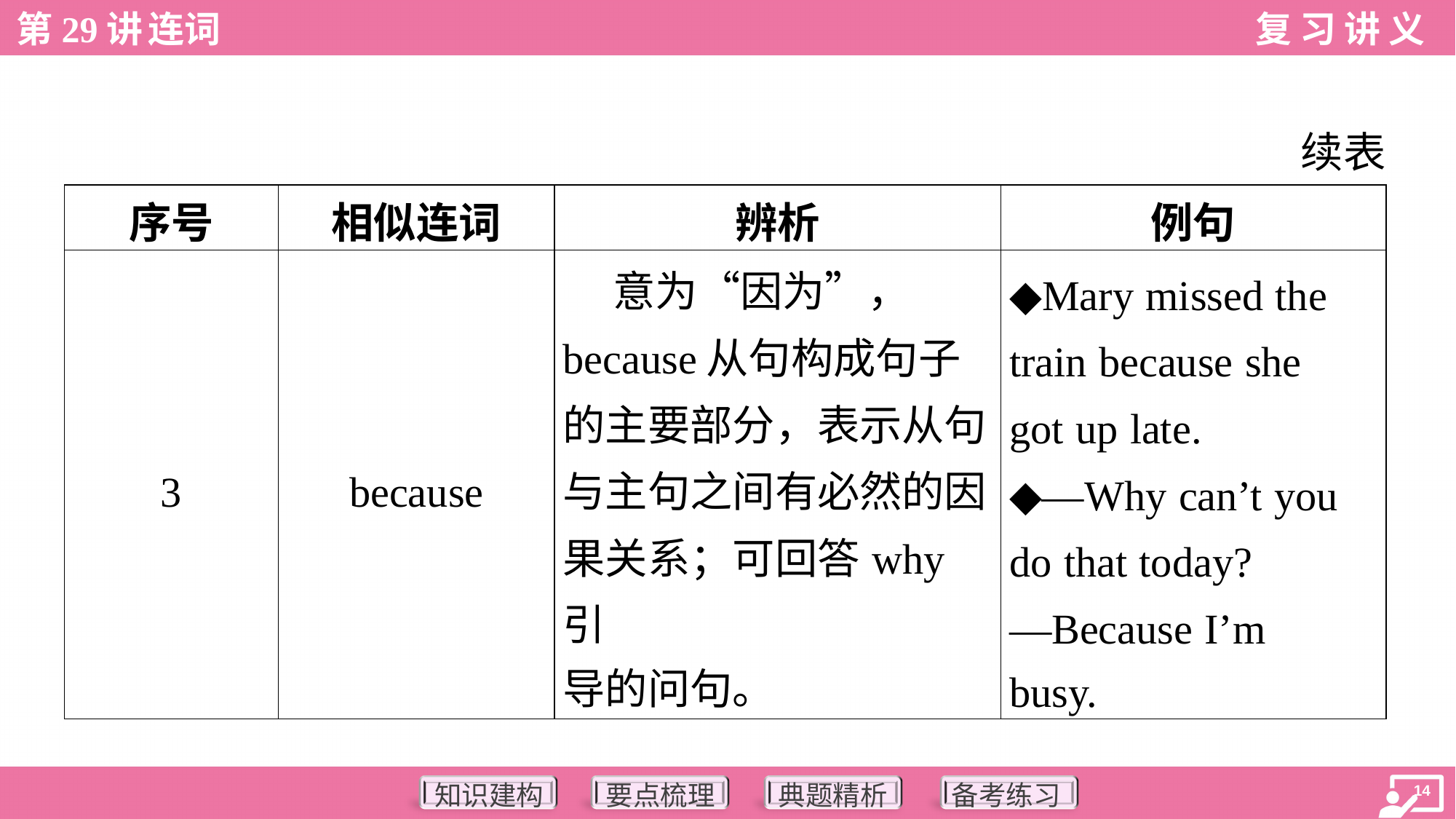

续表
| 序号 | 相似连词 | 辨析 | 例句 |
| --- | --- | --- | --- |
| 3 | because | 意为“因为”， because从句构成句子 的主要部分，表示从句 与主句之间有必然的因 果关系；可回答why引 导的问句。 | ◆Mary missed the train because she got up late. ◆—Why can’t you do that today? —Because I’m busy. |